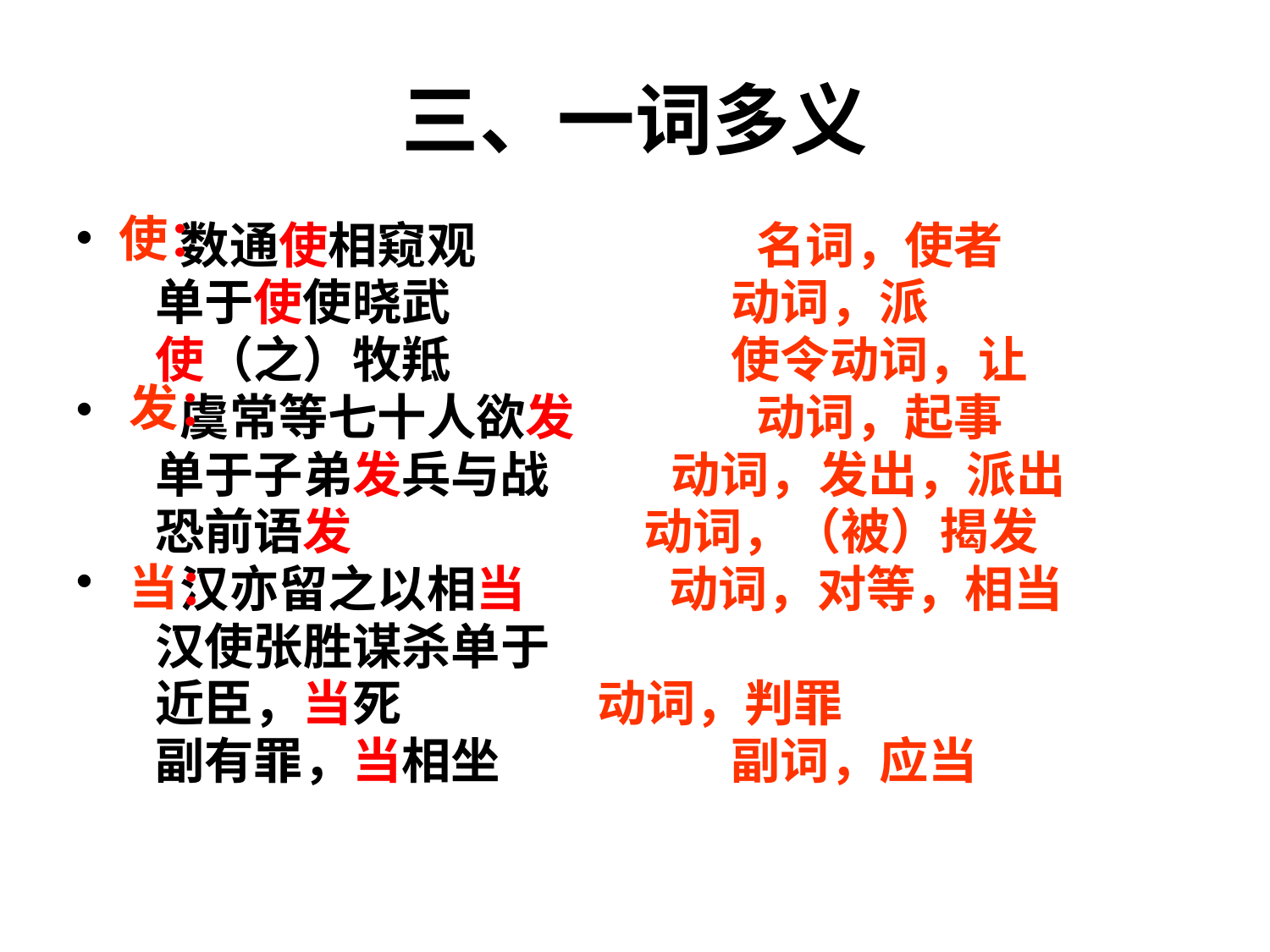

# 三、一词多义

    数通使相窥观　　　　　   名词，使者
      单于使使晓武　　　　   　动词，派
      使（之）牧羝　　　　　   使令动词，让
    虞常等七十人欲发　　　   动词，起事
      单于子弟发兵与战　　  动词，发出，派出
      恐前语发　　　　　    动词，（被）揭发
    汉亦留之以相当　　    动词，对等，相当
      汉使张胜谋杀单于
      近臣，当死　             动词，判罪
      副有罪，当相坐　　　　   副词，应当
使：
发：
当：